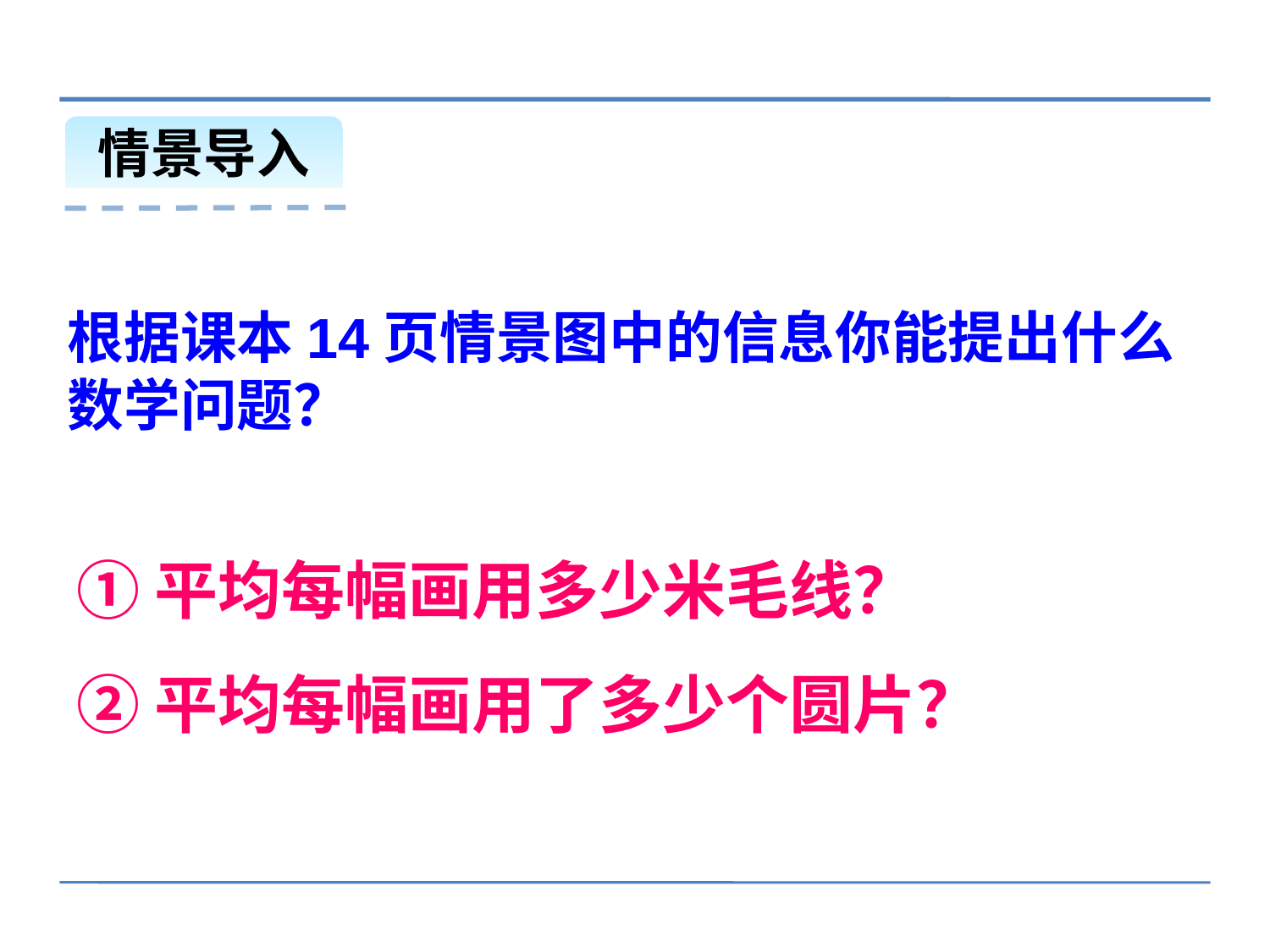

情景导入

根据课本14页情景图中的信息你能提出什么数学问题？
①平均每幅画用多少米毛线？
②平均每幅画用了多少个圆片？